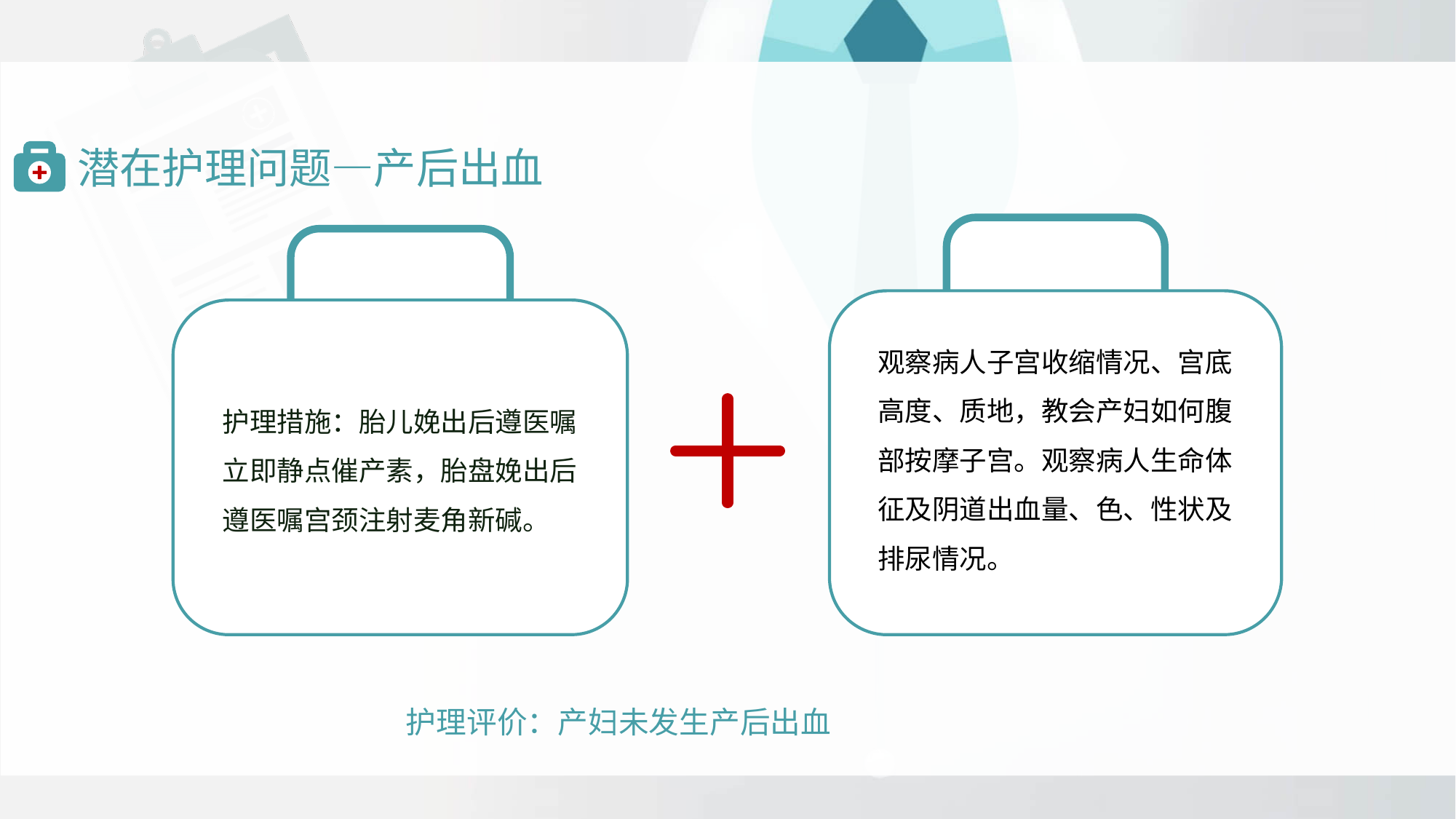

潜在护理问题—产后出血

观察病人子宫收缩情况、宫底高度、质地，教会产妇如何腹部按摩子宫。观察病人生命体征及阴道出血量、色、性状及排尿情况。
护理措施：胎儿娩出后遵医嘱立即静点催产素，胎盘娩出后遵医嘱宫颈注射麦角新碱。
护理评价：产妇未发生产后出血